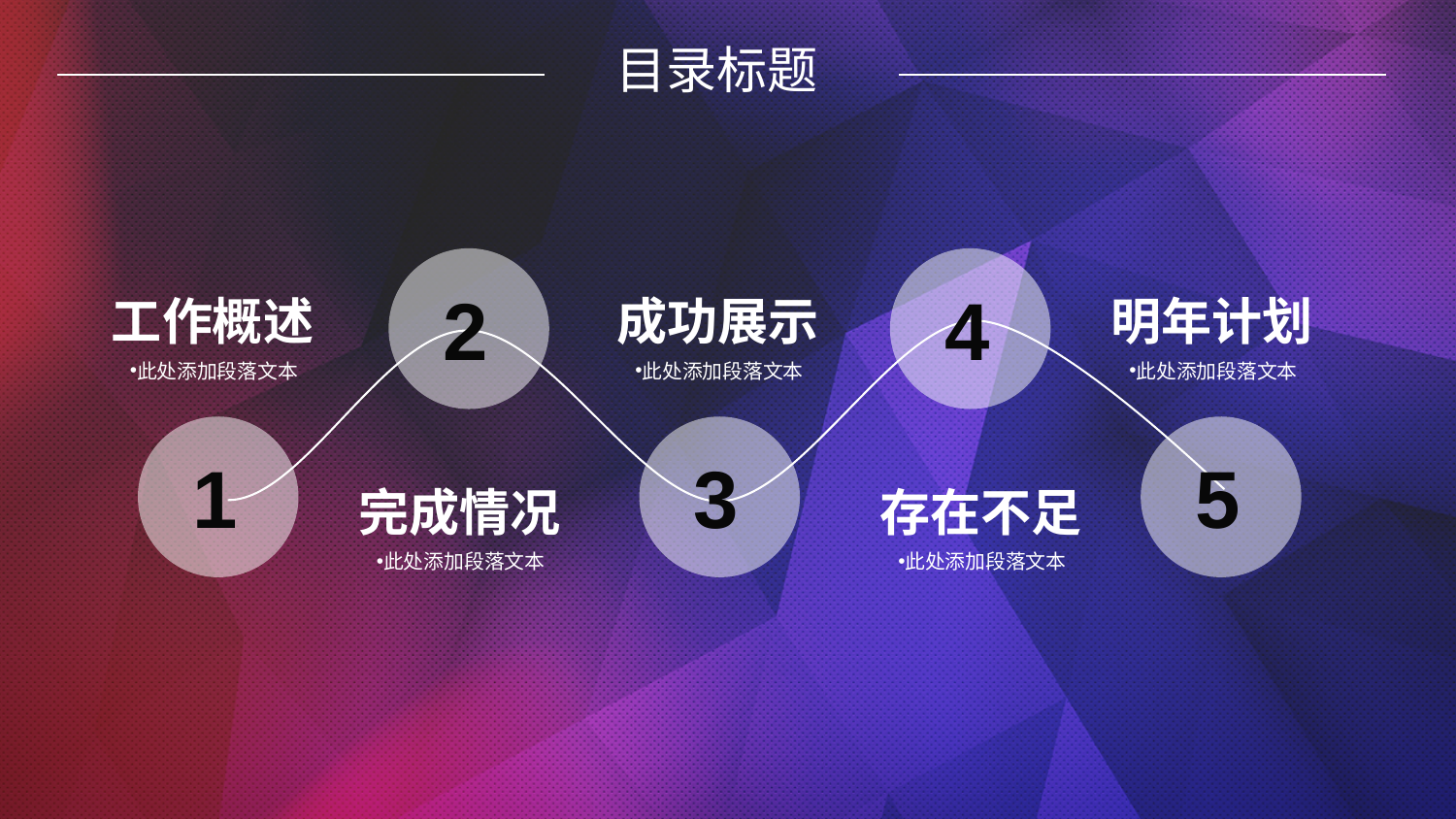

目录标题

2

4
工作概述
此处添加段落文本
成功展示
此处添加段落文本
明年计划
此处添加段落文本

1

3

5
完成情况
此处添加段落文本
存在不足
此处添加段落文本